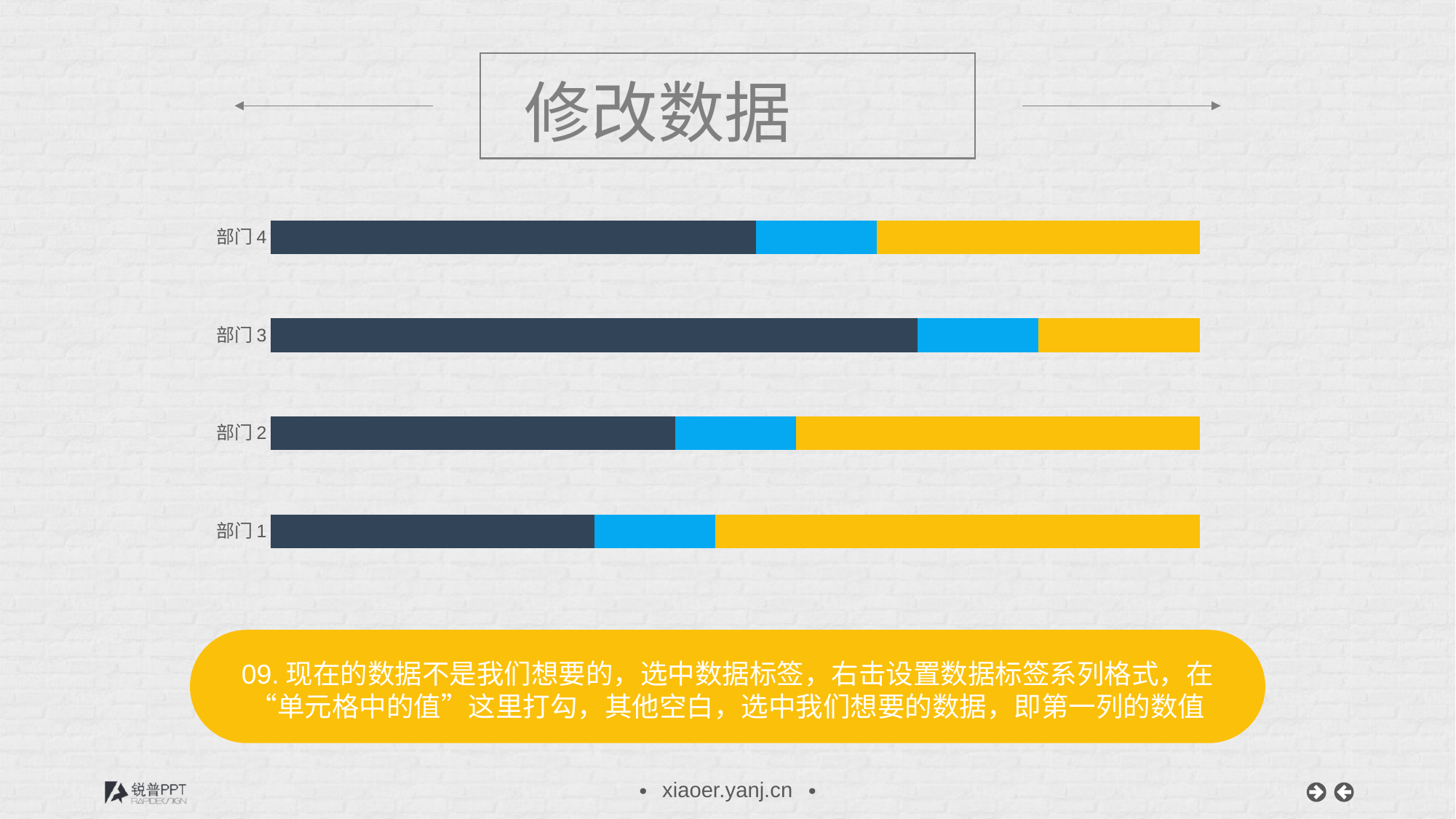

修改数据

### Chart

| Category | 数据填入 | 固定值 | 固定列 |
|---|---|---|---|
| 部门1 | 0.4 | 0.15 | 0.6 |
| 部门2 | 0.5 | 0.15 | 0.5 |
| 部门3 | 0.8 | 0.15 | 0.19999999999999996 |
| 部门4 | 0.6 | 0.15 | 0.4 |
09.现在的数据不是我们想要的，选中数据标签，右击设置数据标签系列格式，在“单元格中的值”这里打勾，其他空白，选中我们想要的数据，即第一列的数值